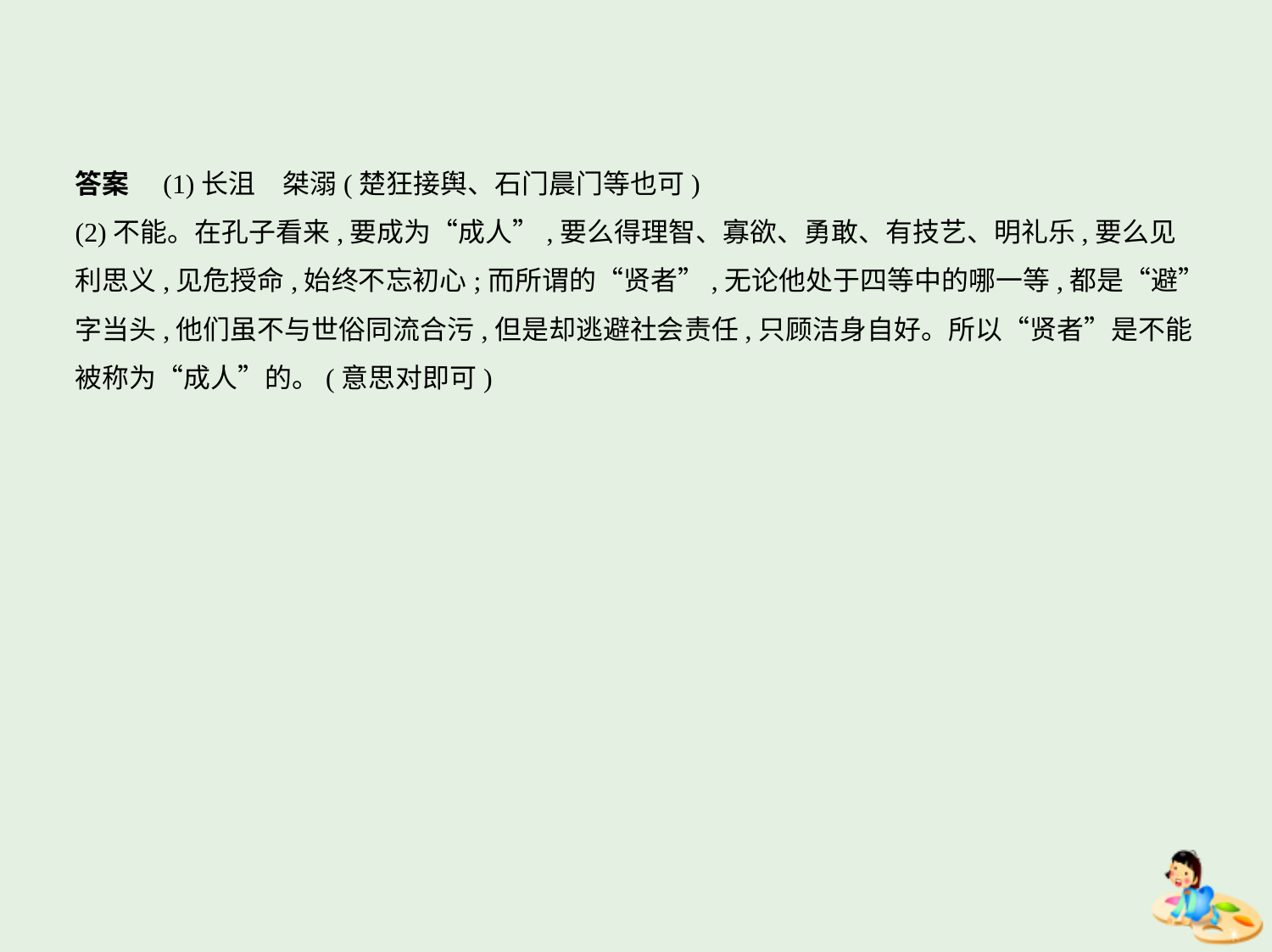

答案　(1)长沮　桀溺(楚狂接舆、石门晨门等也可)
(2)不能。在孔子看来,要成为“成人”,要么得理智、寡欲、勇敢、有技艺、明礼乐,要么见
利思义,见危授命,始终不忘初心;而所谓的“贤者”,无论他处于四等中的哪一等,都是“避”
字当头,他们虽不与世俗同流合污,但是却逃避社会责任,只顾洁身自好。所以“贤者”是不能
被称为“成人”的。(意思对即可)